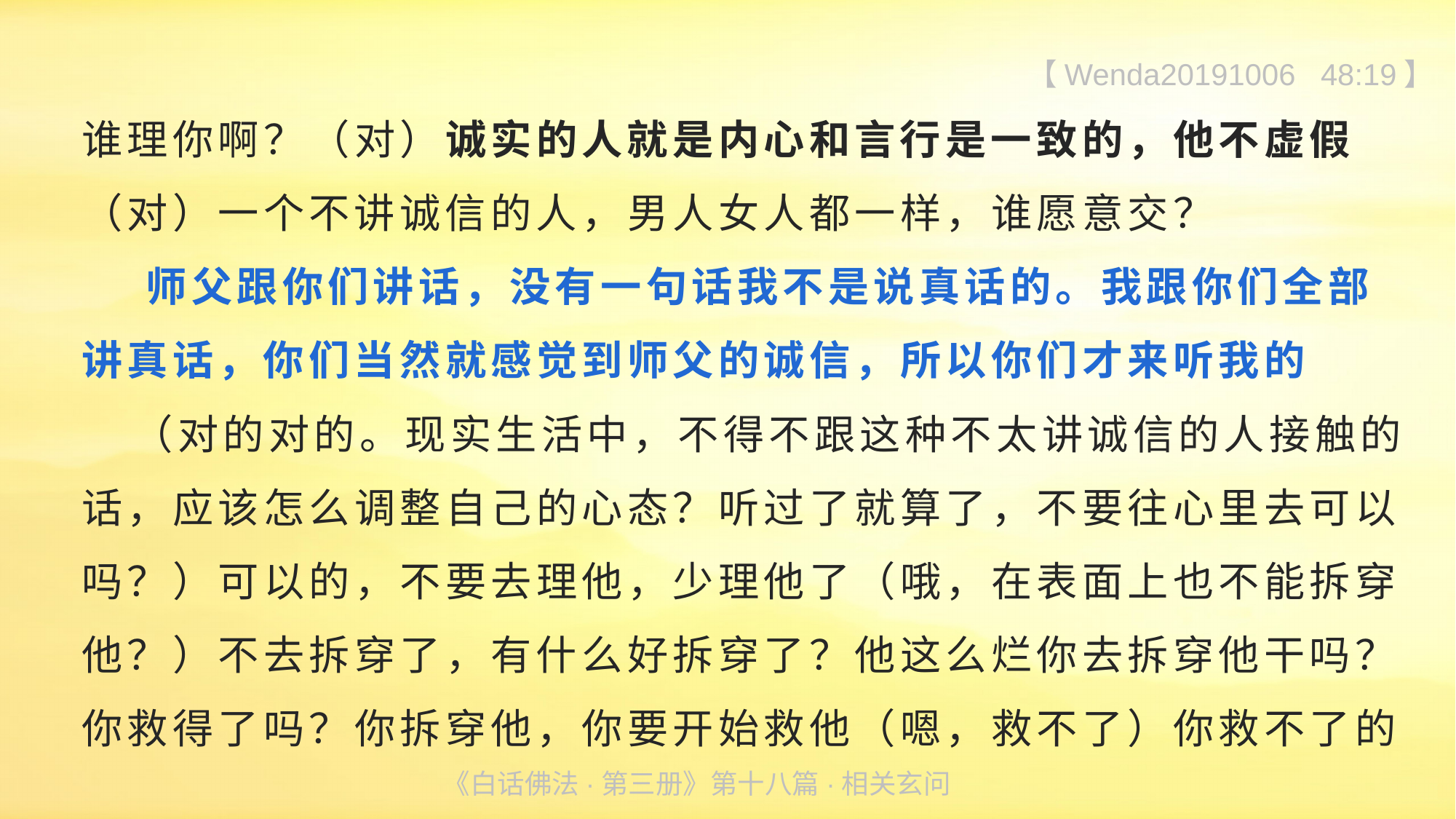

【Wenda20191006   48:19】
谁理你啊？（对）诚实的人就是内心和言行是一致的，他不虚假（对）一个不讲诚信的人，男人女人都一样，谁愿意交？
    师父跟你们讲话，没有一句话我不是说真话的。我跟你们全部讲真话，你们当然就感觉到师父的诚信，所以你们才来听我的
   （对的对的。现实生活中，不得不跟这种不太讲诚信的人接触的话，应该怎么调整自己的心态？听过了就算了，不要往心里去可以吗？）可以的，不要去理他，少理他了（哦，在表面上也不能拆穿他？）不去拆穿了，有什么好拆穿了？他这么烂你去拆穿他干吗？你救得了吗？你拆穿他，你要开始救他（嗯，救不了）你救不了的
《白话佛法·第三册》第十八篇·相关玄问